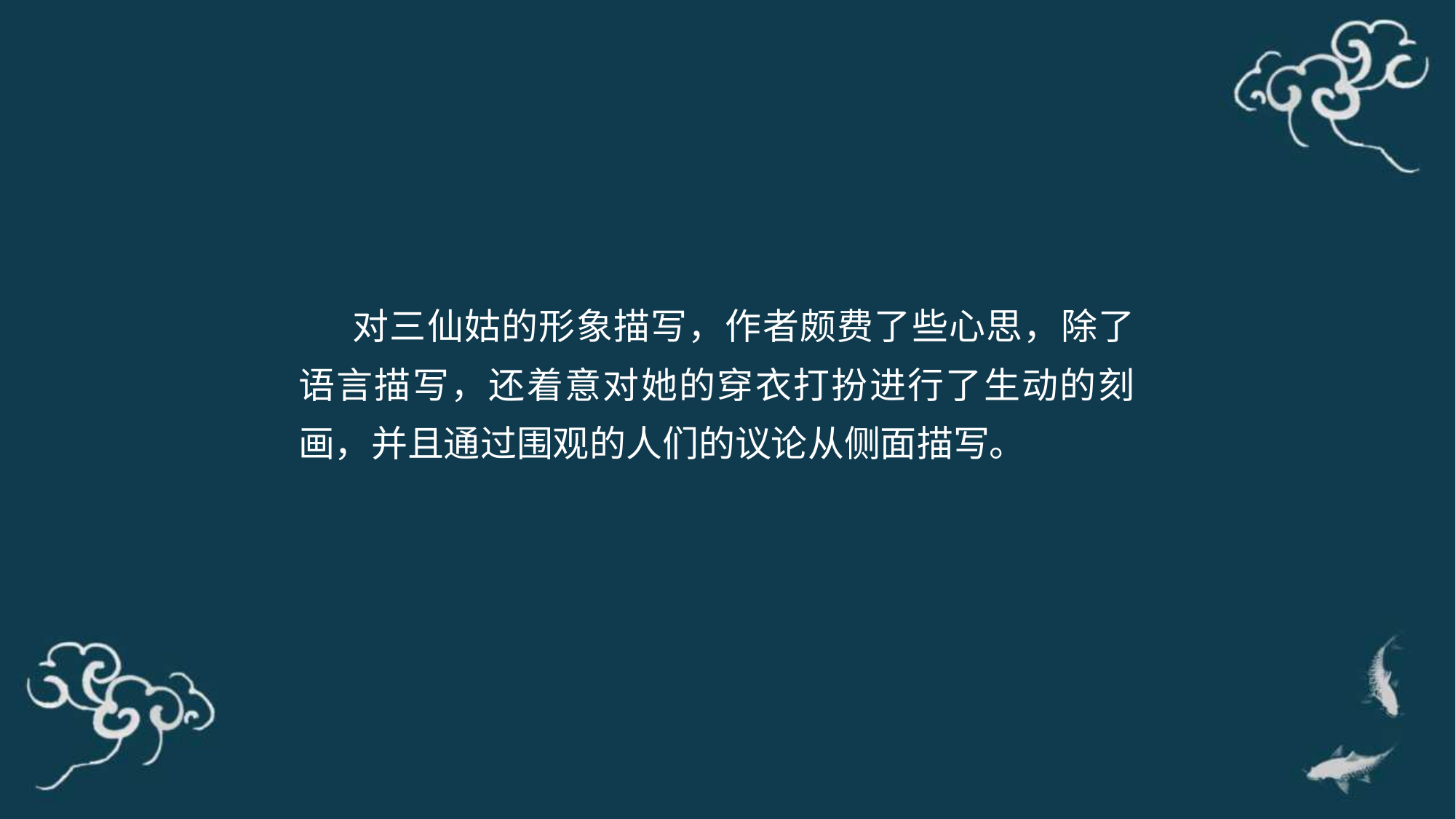

对三仙姑的形象描写，作者颇费了些心思，除了语言描写，还着意对她的穿衣打扮进行了生动的刻画，并且通过围观的人们的议论从侧面描写。